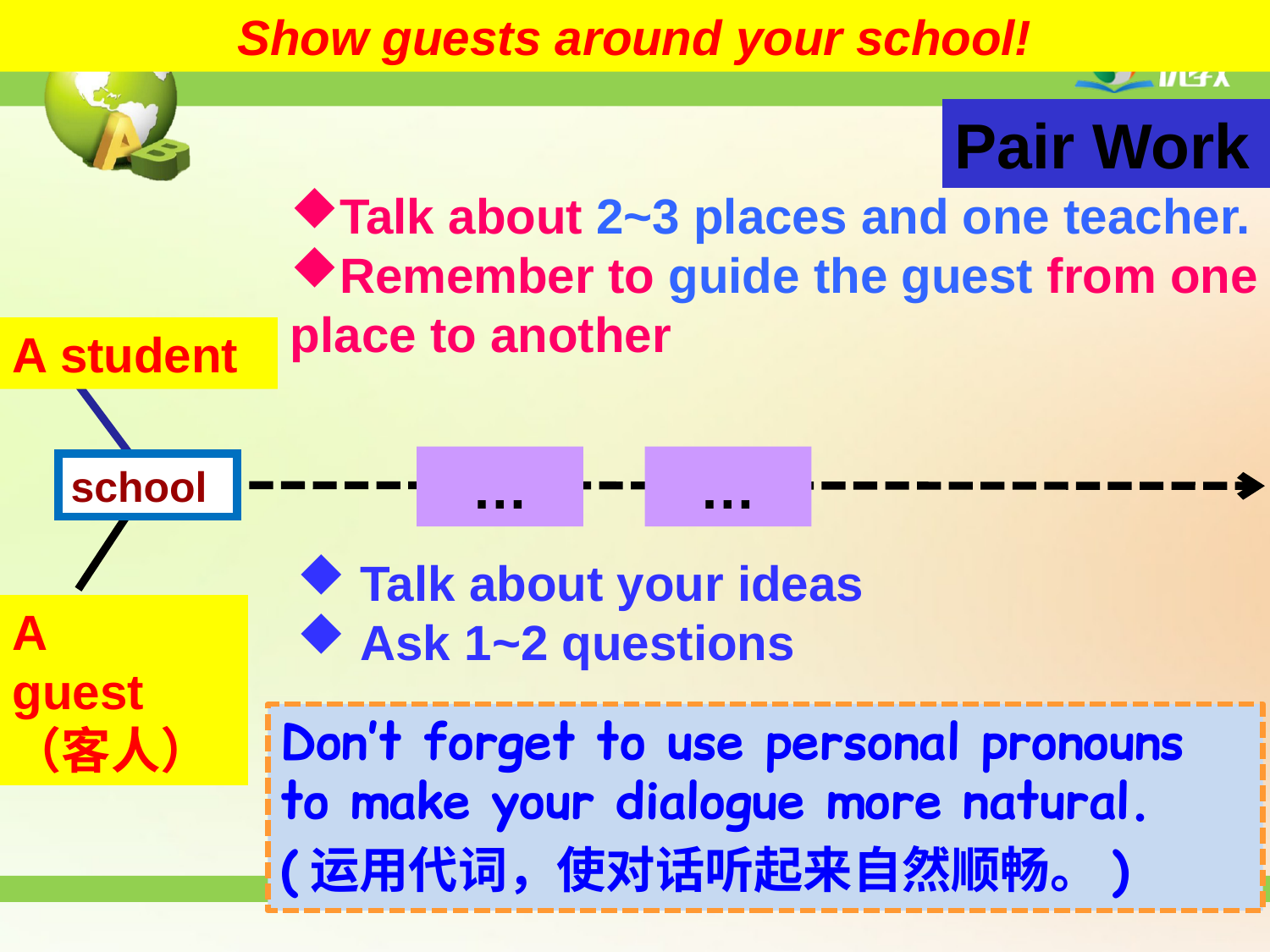

Show guests around your school!
Pair Work
Talk about 2~3 places and one teacher.
Remember to guide the guest from one place to another
A student
…
…
school
Talk about your ideas
Ask 1~2 questions
A guest（客人）
Don’t forget to use personal pronouns to make your dialogue more natural.
(运用代词，使对话听起来自然顺畅。)